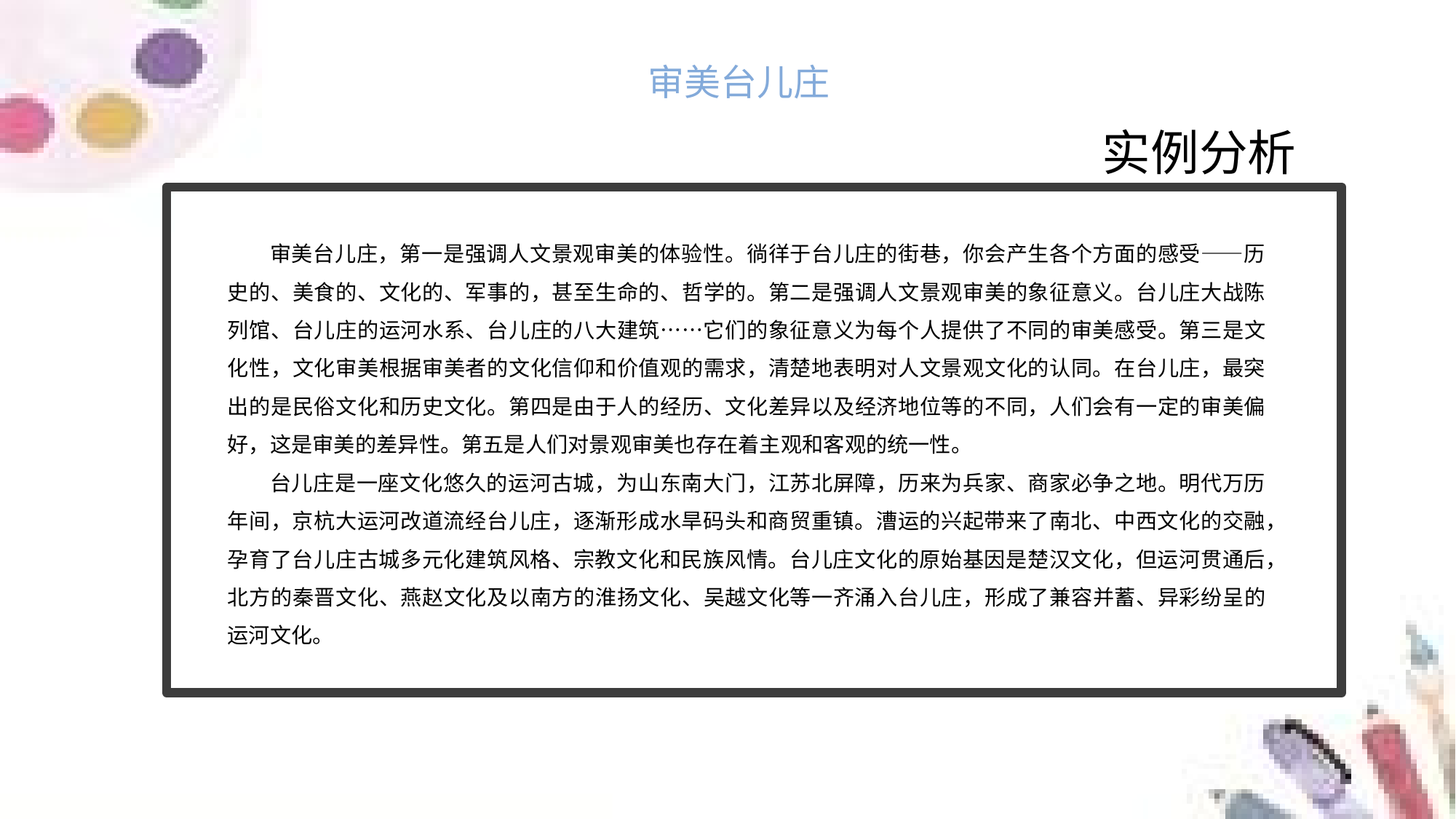

审美台儿庄
实例分析

审美台儿庄，第一是强调人文景观审美的体验性。徜徉于台儿庄的街巷，你会产生各个方面的感受——历史的、美食的、文化的、军事的，甚至生命的、哲学的。第二是强调人文景观审美的象征意义。台儿庄大战陈列馆、台儿庄的运河水系、台儿庄的八大建筑……它们的象征意义为每个人提供了不同的审美感受。第三是文化性，文化审美根据审美者的文化信仰和价值观的需求，清楚地表明对人文景观文化的认同。在台儿庄，最突出的是民俗文化和历史文化。第四是由于人的经历、文化差异以及经济地位等的不同，人们会有一定的审美偏好，这是审美的差异性。第五是人们对景观审美也存在着主观和客观的统一性。
台儿庄是一座文化悠久的运河古城，为山东南大门，江苏北屏障，历来为兵家、商家必争之地。明代万历年间，京杭大运河改道流经台儿庄，逐渐形成水旱码头和商贸重镇。漕运的兴起带来了南北、中西文化的交融，孕育了台儿庄古城多元化建筑风格、宗教文化和民族风情。台儿庄文化的原始基因是楚汉文化，但运河贯通后，北方的秦晋文化、燕赵文化及以南方的淮扬文化、吴越文化等一齐涌入台儿庄，形成了兼容并蓄、异彩纷呈的运河文化。